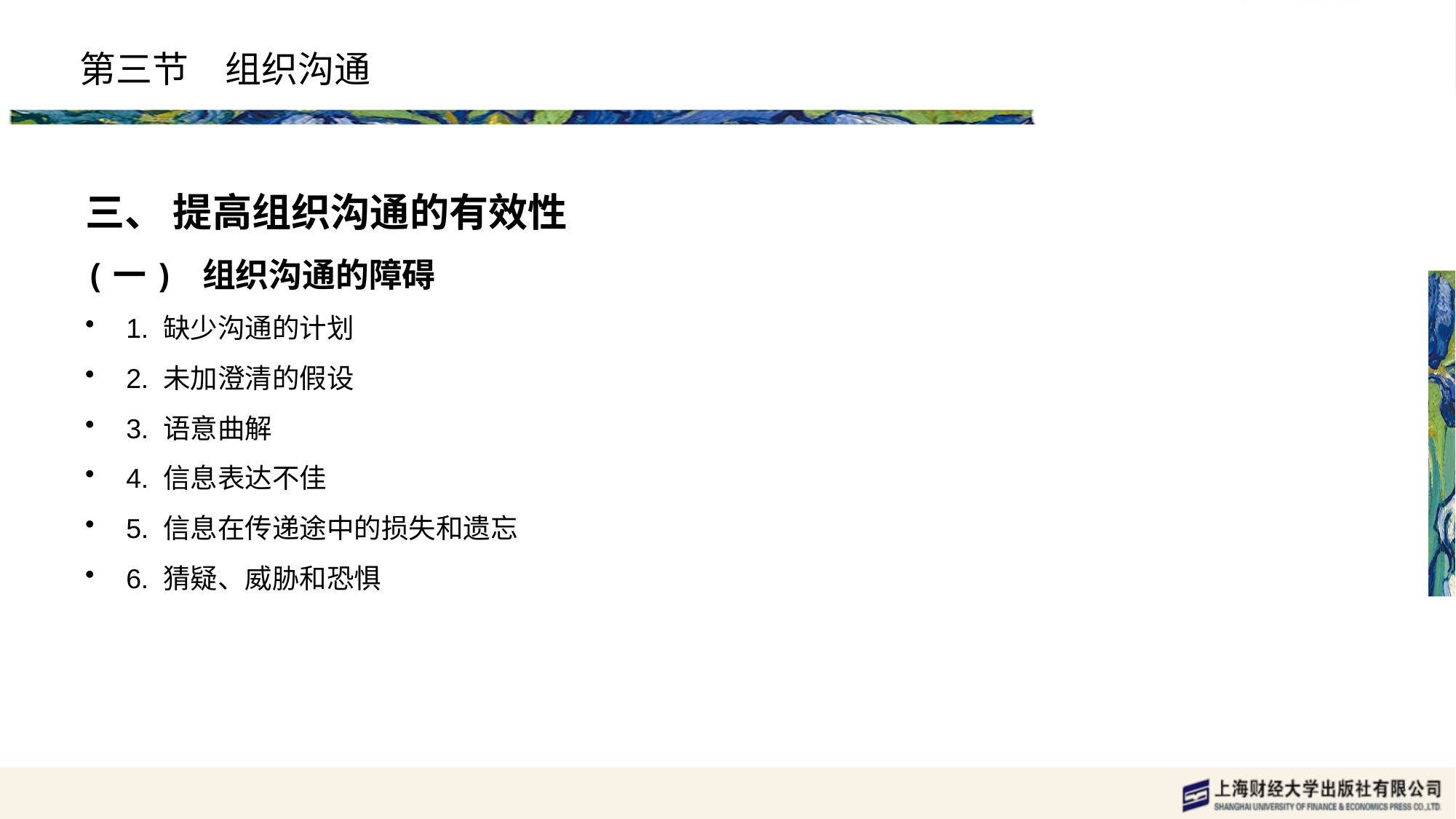

# 第三节　组织沟通
三、 提高组织沟通的有效性
(一) 组织沟通的障碍
1. 缺少沟通的计划
2. 未加澄清的假设
3. 语意曲解
4. 信息表达不佳
5. 信息在传递途中的损失和遗忘
6. 猜疑、威胁和恐惧